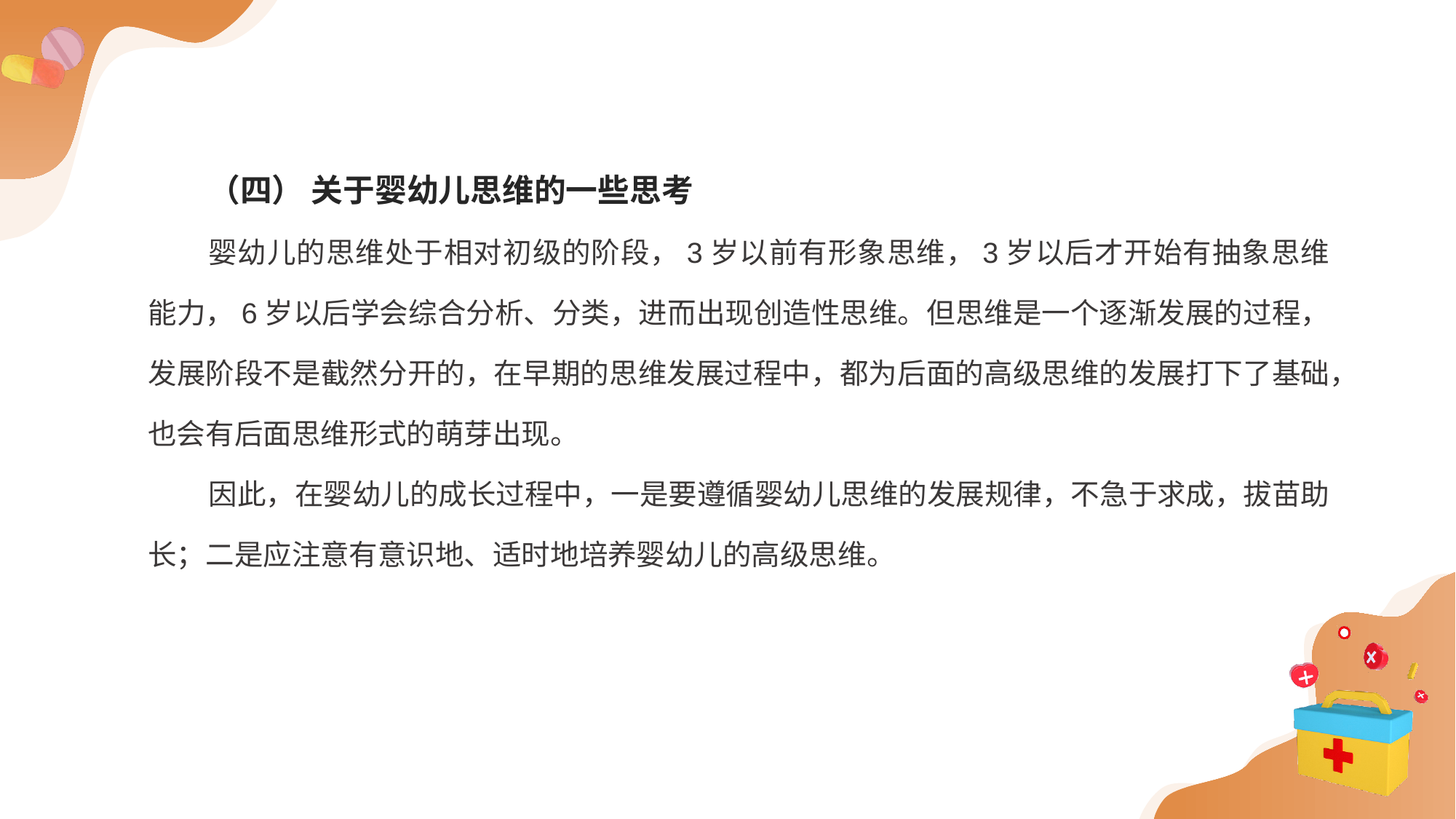

（四） 关于婴幼儿思维的一些思考
婴幼儿的思维处于相对初级的阶段，3岁以前有形象思维，3岁以后才开始有抽象思维能力，6岁以后学会综合分析、分类，进而出现创造性思维。但思维是一个逐渐发展的过程，发展阶段不是截然分开的，在早期的思维发展过程中，都为后面的高级思维的发展打下了基础，也会有后面思维形式的萌芽出现。
因此，在婴幼儿的成长过程中，一是要遵循婴幼儿思维的发展规律，不急于求成，拔苗助长；二是应注意有意识地、适时地培养婴幼儿的高级思维。